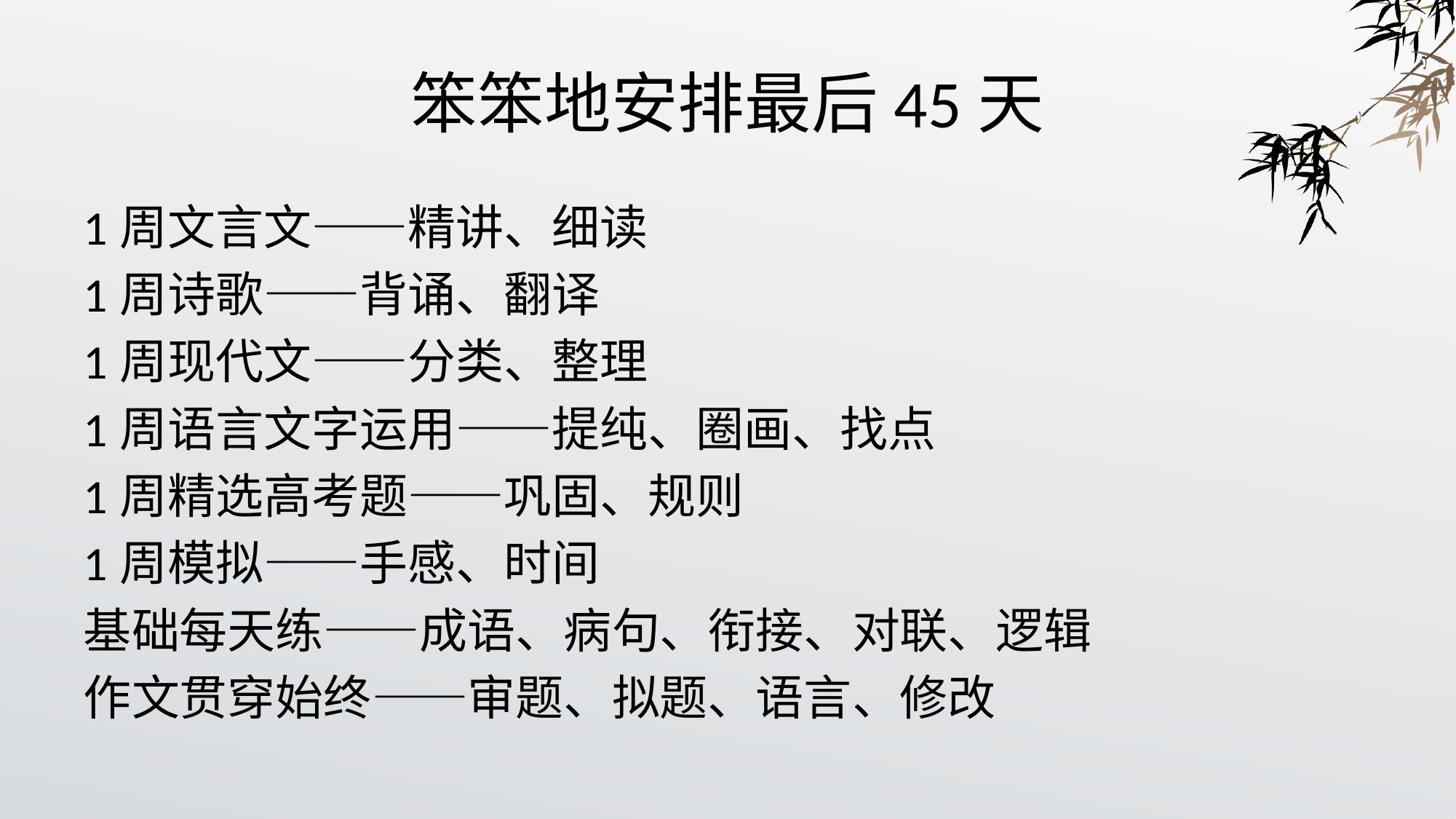

# 笨笨地安排最后45天
1周文言文——精讲、细读
1周诗歌——背诵、翻译
1周现代文——分类、整理
1周语言文字运用——提纯、圈画、找点
1周精选高考题——巩固、规则
1周模拟——手感、时间
基础每天练——成语、病句、衔接、对联、逻辑
作文贯穿始终——审题、拟题、语言、修改